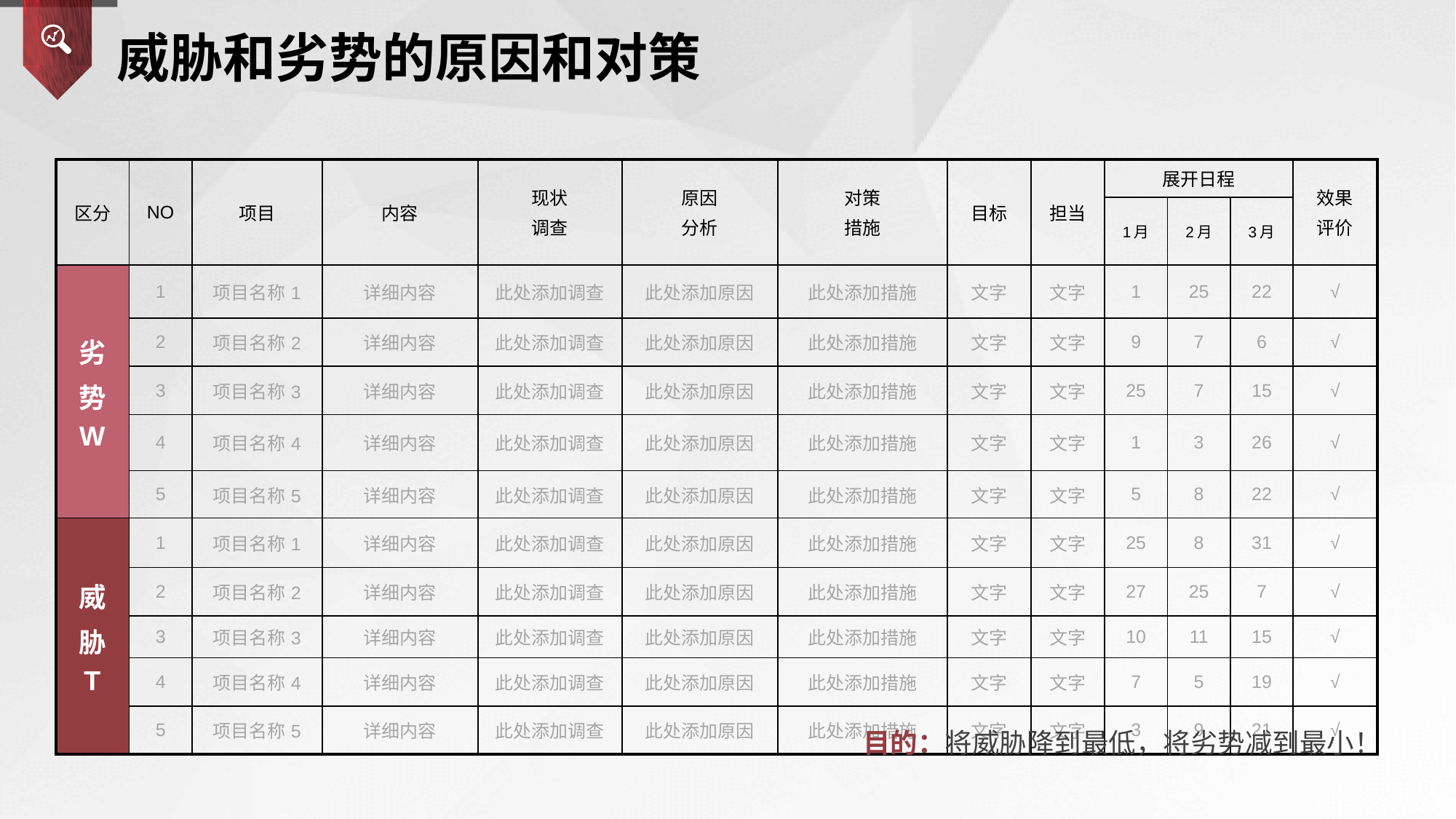

威胁和劣势的原因和对策
| 区分 | NO | 项目 | 内容 | 现状 调查 | 原因 分析 | 对策 措施 | 目标 | 担当 | 展开日程 |  |  | 效果 评价 |
| --- | --- | --- | --- | --- | --- | --- | --- | --- | --- | --- | --- | --- |
|  |  |  |  |  |  |  |  |  | 1月 | 2月 | 3月 |  |
| 劣 势 W | 1 | 项目名称1 | 详细内容 | 此处添加调查 | 此处添加原因 | 此处添加措施 | 文字 | 文字 | 1 | 25 | 22 | √ |
|  | 2 | 项目名称2 | 详细内容 | 此处添加调查 | 此处添加原因 | 此处添加措施 | 文字 | 文字 | 9 | 7 | 6 | √ |
|  | 3 | 项目名称3 | 详细内容 | 此处添加调查 | 此处添加原因 | 此处添加措施 | 文字 | 文字 | 25 | 7 | 15 | √ |
|  | 4 | 项目名称4 | 详细内容 | 此处添加调查 | 此处添加原因 | 此处添加措施 | 文字 | 文字 | 1 | 3 | 26 | √ |
|  | 5 | 项目名称5 | 详细内容 | 此处添加调查 | 此处添加原因 | 此处添加措施 | 文字 | 文字 | 5 | 8 | 22 | √ |
| 威 胁 T | 1 | 项目名称1 | 详细内容 | 此处添加调查 | 此处添加原因 | 此处添加措施 | 文字 | 文字 | 25 | 8 | 31 | √ |
|  | 2 | 项目名称2 | 详细内容 | 此处添加调查 | 此处添加原因 | 此处添加措施 | 文字 | 文字 | 27 | 25 | 7 | √ |
|  | 3 | 项目名称3 | 详细内容 | 此处添加调查 | 此处添加原因 | 此处添加措施 | 文字 | 文字 | 10 | 11 | 15 | √ |
|  | 4 | 项目名称4 | 详细内容 | 此处添加调查 | 此处添加原因 | 此处添加措施 | 文字 | 文字 | 7 | 5 | 19 | √ |
|  | 5 | 项目名称5 | 详细内容 | 此处添加调查 | 此处添加原因 | 此处添加措施 | 文字 | 文字 | 3 | 9 | 21 | √ |
　目的：将威胁降到最低，将劣势减到最小！